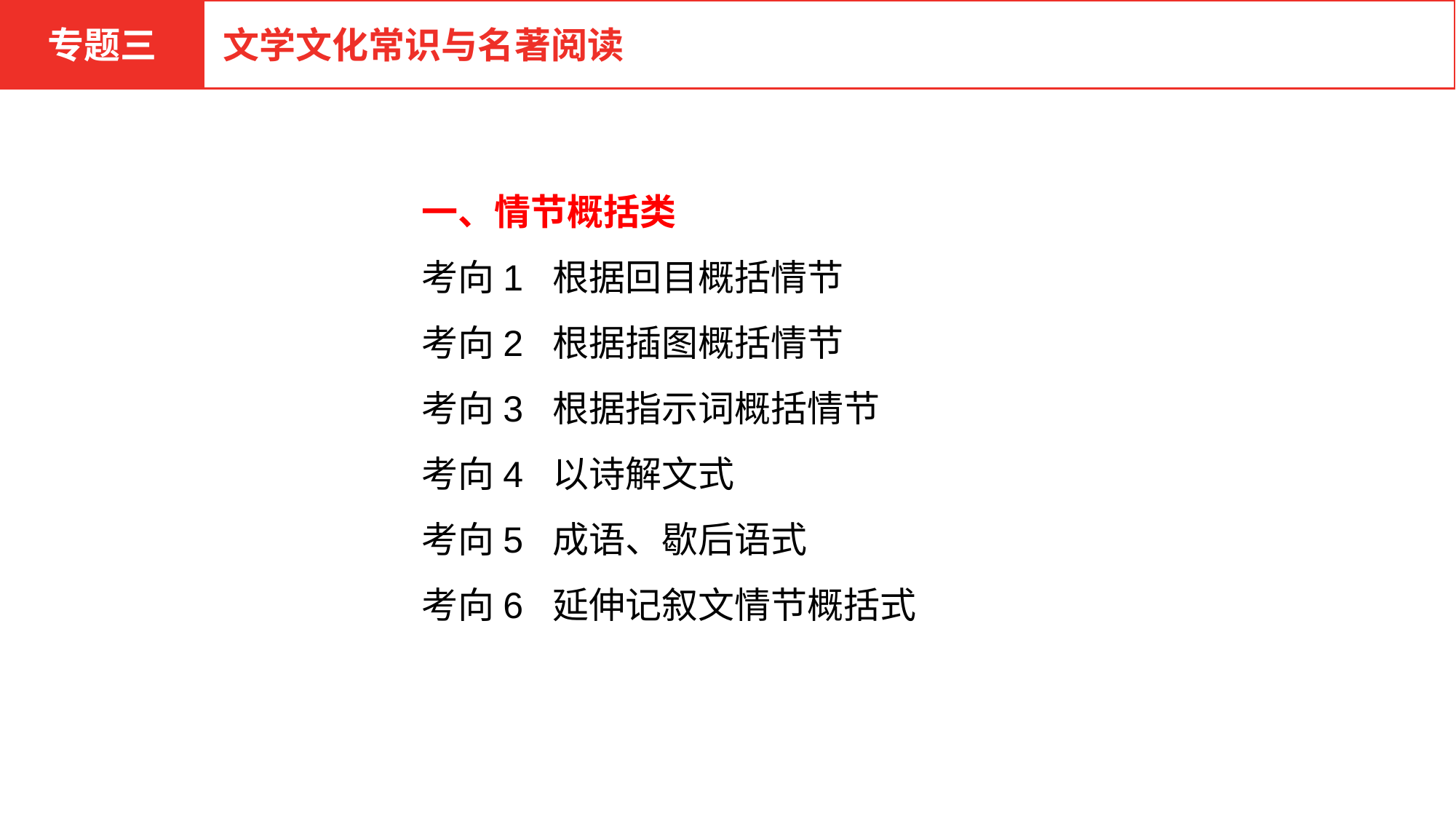

专题三
文学文化常识与名著阅读
一、情节概括类
考向1  根据回目概括情节
考向2  根据插图概括情节
考向3  根据指示词概括情节
考向4  以诗解文式
考向5  成语、歇后语式
考向6  延伸记叙文情节概括式